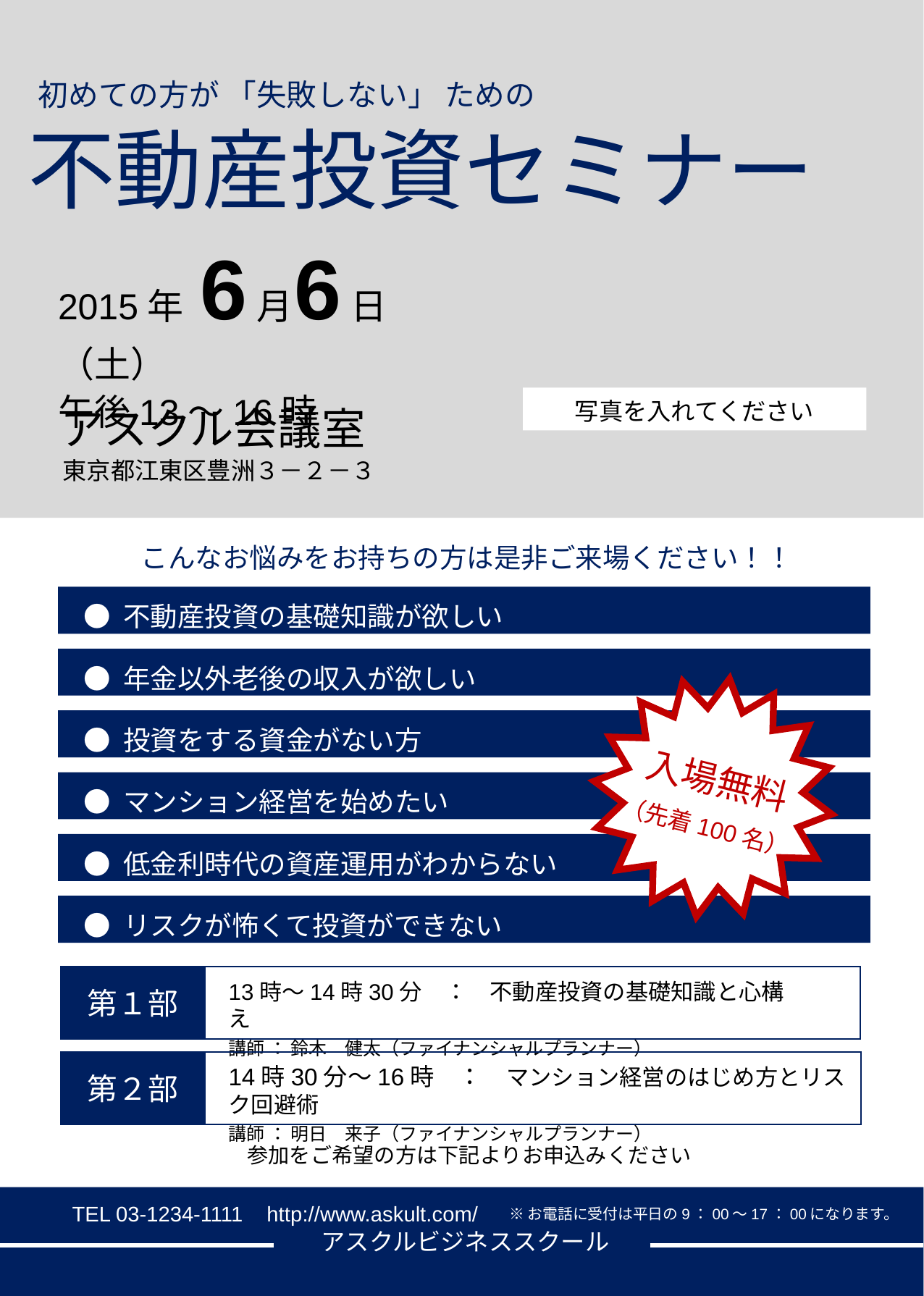

初めての方が 「失敗しない」 ための
不動産投資セミナー
2015年 6 月 6 日（土）
午後13～16時
写真を入れてください
アスクル会議室
東京都江東区豊洲３－２－３
こんなお悩みをお持ちの方は是非ご来場ください！！
● 不動産投資の基礎知識が欲しい
● 年金以外老後の収入が欲しい

● 投資をする資金がない方
入場無料
（先着100名）
● マンション経営を始めたい
● 低金利時代の資産運用がわからない
● リスクが怖くて投資ができない
第１部

13時～14時30分　：　不動産投資の基礎知識と心構え
講師 ： 鈴木　健太（ファイナンシャルプランナー）
第２部

14時30分～16時　：　マンション経営のはじめ方とリスク回避術
講師 ： 明日　来子（ファイナンシャルプランナー）
参加をご希望の方は下記よりお申込みください

TEL 03-1234-1111    http://www.askult.com/
※お電話に受付は平日の9：00～17：00になります。
アスクルビジネススクール